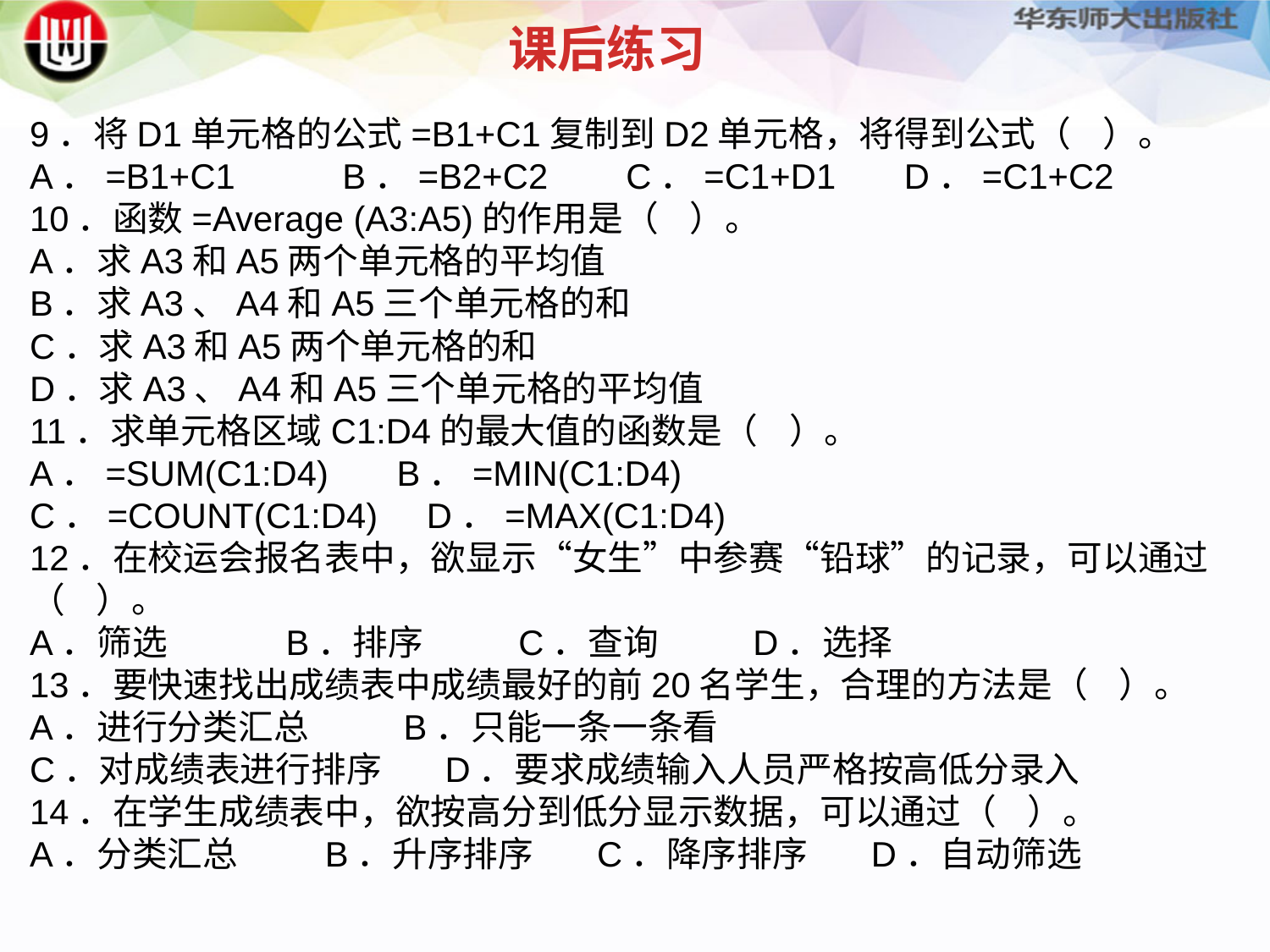

课后练习
9．将D1单元格的公式=B1+C1复制到D2单元格，将得到公式（    ）。A．=B1+C1           B．=B2+C2        C．=C1+D1       D．=C1+C2
10．函数=Average (A3:A5)的作用是（    ）。
A．求A3和A5两个单元格的平均值
B．求A3、A4和A5三个单元格的和
C．求A3和A5两个单元格的和
D．求A3、A4和A5三个单元格的平均值
11．求单元格区域C1:D4的最大值的函数是（    ）。
A．=SUM(C1:D4)       B．=MIN(C1:D4)
C．=COUNT(C1:D4)     D．=MAX(C1:D4)
12．在校运会报名表中，欲显示“女生”中参赛“铅球”的记录，可以通过（    ）。
A．筛选              B．排序           C．查询           D．选择
13．要快速找出成绩表中成绩最好的前20名学生，合理的方法是（    ）。
A．进行分类汇总           B．只能一条一条看
C．对成绩表进行排序       D．要求成绩输入人员严格按高低分录入
14．在学生成绩表中，欲按高分到低分显示数据，可以通过（    ）。
A．分类汇总          B．升序排序       C．降序排序       D．自动筛选